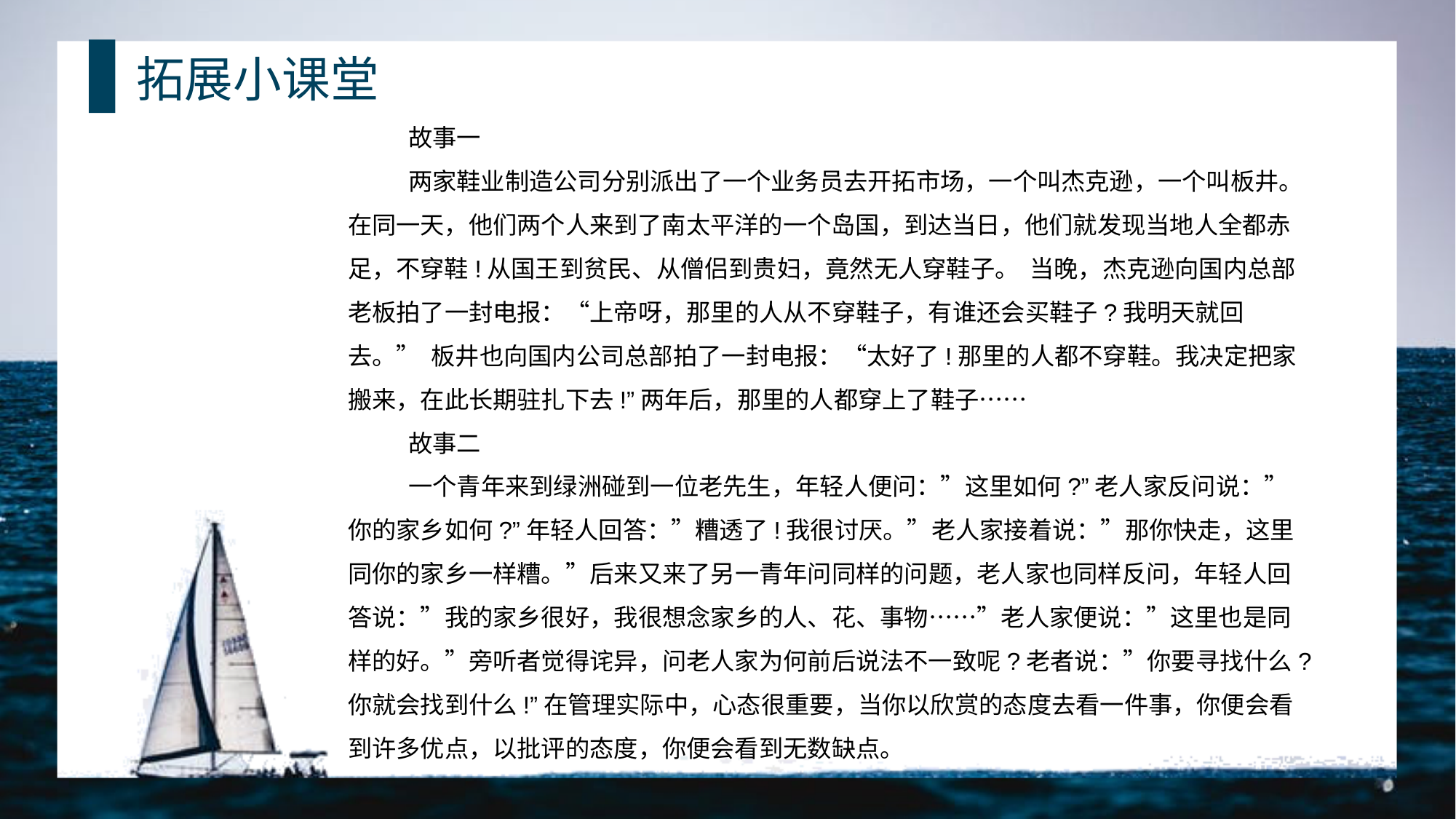

拓展小课堂
故事一
两家鞋业制造公司分别派出了一个业务员去开拓市场，一个叫杰克逊，一个叫板井。在同一天，他们两个人来到了南太平洋的一个岛国，到达当日，他们就发现当地人全都赤足，不穿鞋!从国王到贫民、从僧侣到贵妇，竟然无人穿鞋子。  当晚，杰克逊向国内总部老板拍了一封电报：“上帝呀，那里的人从不穿鞋子，有谁还会买鞋子?我明天就回去。”  板井也向国内公司总部拍了一封电报：“太好了!那里的人都不穿鞋。我决定把家搬来，在此长期驻扎下去!”两年后，那里的人都穿上了鞋子……
故事二
一个青年来到绿洲碰到一位老先生，年轻人便问：”这里如何?”老人家反问说：”你的家乡如何?”年轻人回答：”糟透了!我很讨厌。”老人家接着说：”那你快走，这里同你的家乡一样糟。”后来又来了另一青年问同样的问题，老人家也同样反问，年轻人回答说：”我的家乡很好，我很想念家乡的人、花、事物……”老人家便说：”这里也是同样的好。”旁听者觉得诧异，问老人家为何前后说法不一致呢?老者说：”你要寻找什么?你就会找到什么!”在管理实际中，心态很重要，当你以欣赏的态度去看一件事，你便会看到许多优点，以批评的态度，你便会看到无数缺点。